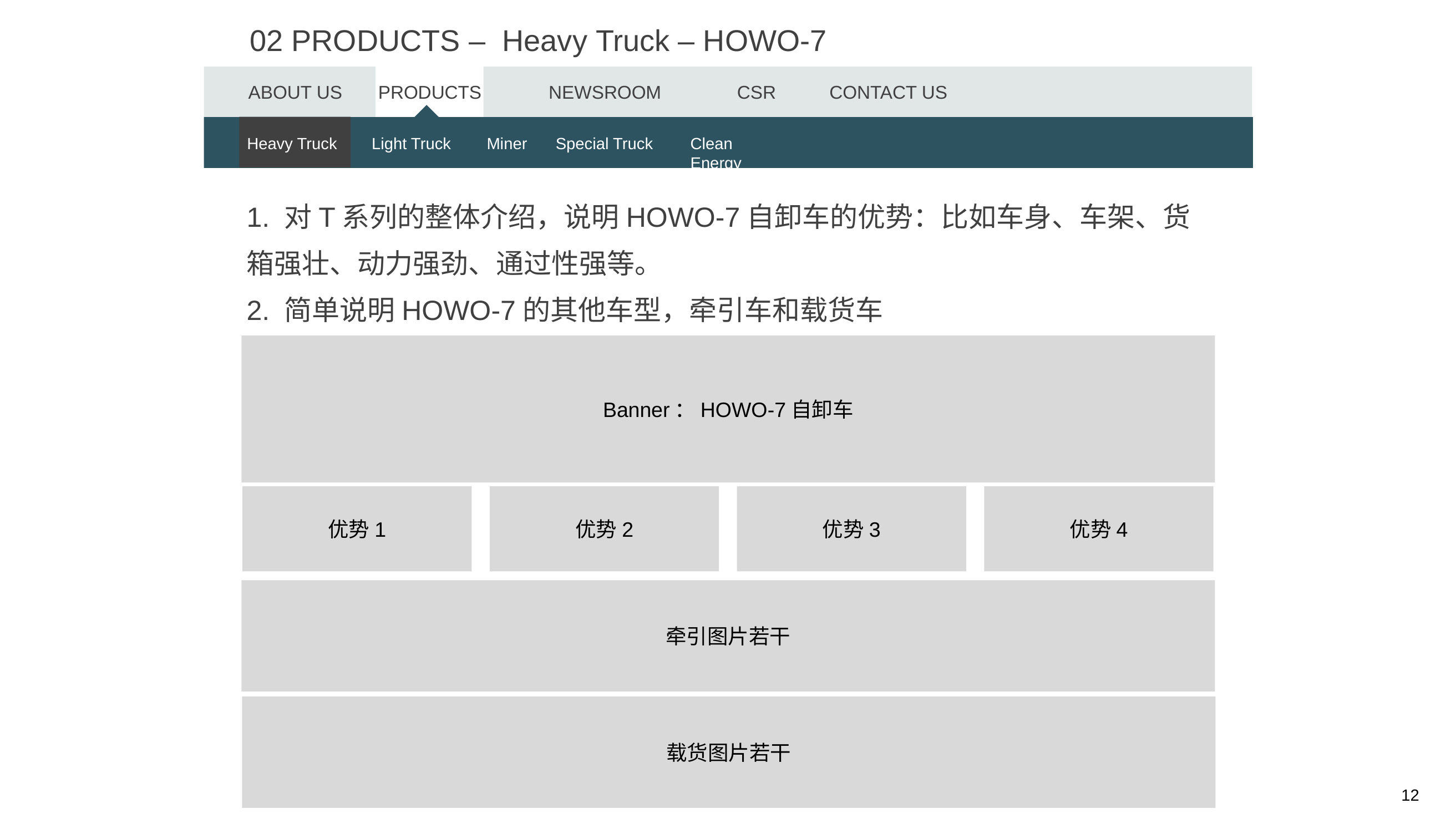

02 PRODUCTS –  Heavy Truck – HOWO-7

ABOUT US
PRODUCTS
NEWSROOM
CSR
CONTACT US

Heavy Trucks
Heavy Truck
Light Trucks
Light Truck
Miner
Miner
Special Truck
Special Trucks
Clean Energy
Clean Energy
1. 对T系列的整体介绍，说明HOWO-7自卸车的优势：比如车身、车架、货箱强壮、动力强劲、通过性强等。
2. 简单说明HOWO-7的其他车型，牵引车和载货车
Banner：HOWO-7自卸车
优势1
优势2
优势3
优势4
牵引图片若干
载货图片若干